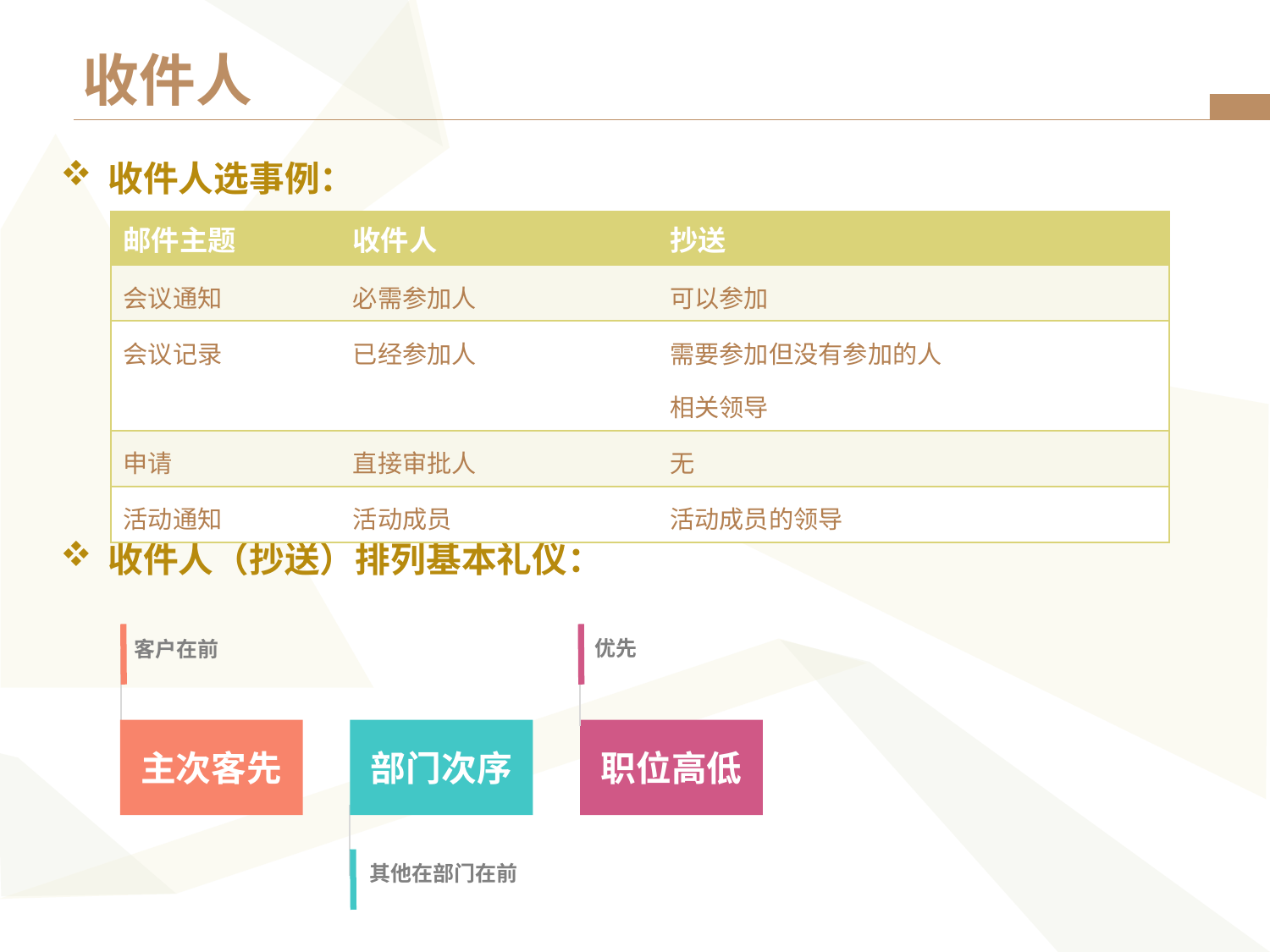

# 收件人
收件人选事例：

收件人（抄送）排列基本礼仪：

| 邮件主题 | 收件人 | 抄送 |
| --- | --- | --- |
| 会议通知 | 必需参加人 | 可以参加 |
| 会议记录 | 已经参加人 | 需要参加但没有参加的人 相关领导 |
| 申请 | 直接审批人 | 无 |
| 活动通知 | 活动成员 | 活动成员的领导 |
优先
客户在前
主次客先
部门次序
职位高低
其他在部门在前